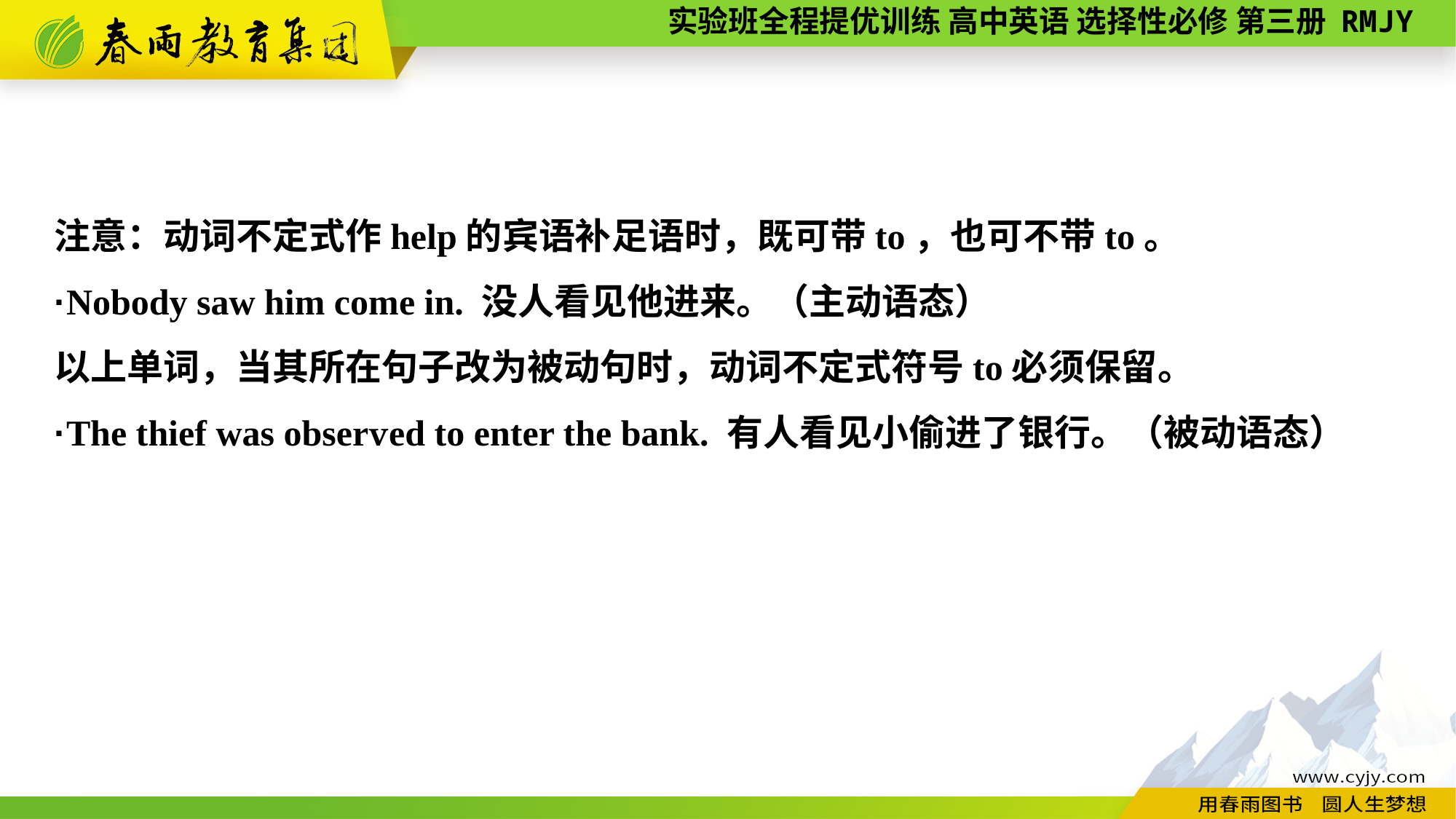

注意：动词不定式作help的宾语补足语时，既可带to，也可不带to。
·Nobody saw him come in. 没人看见他进来。（主动语态）
以上单词，当其所在句子改为被动句时，动词不定式符号to必须保留。
·The thief was observed to enter the bank. 有人看见小偷进了银行。（被动语态）